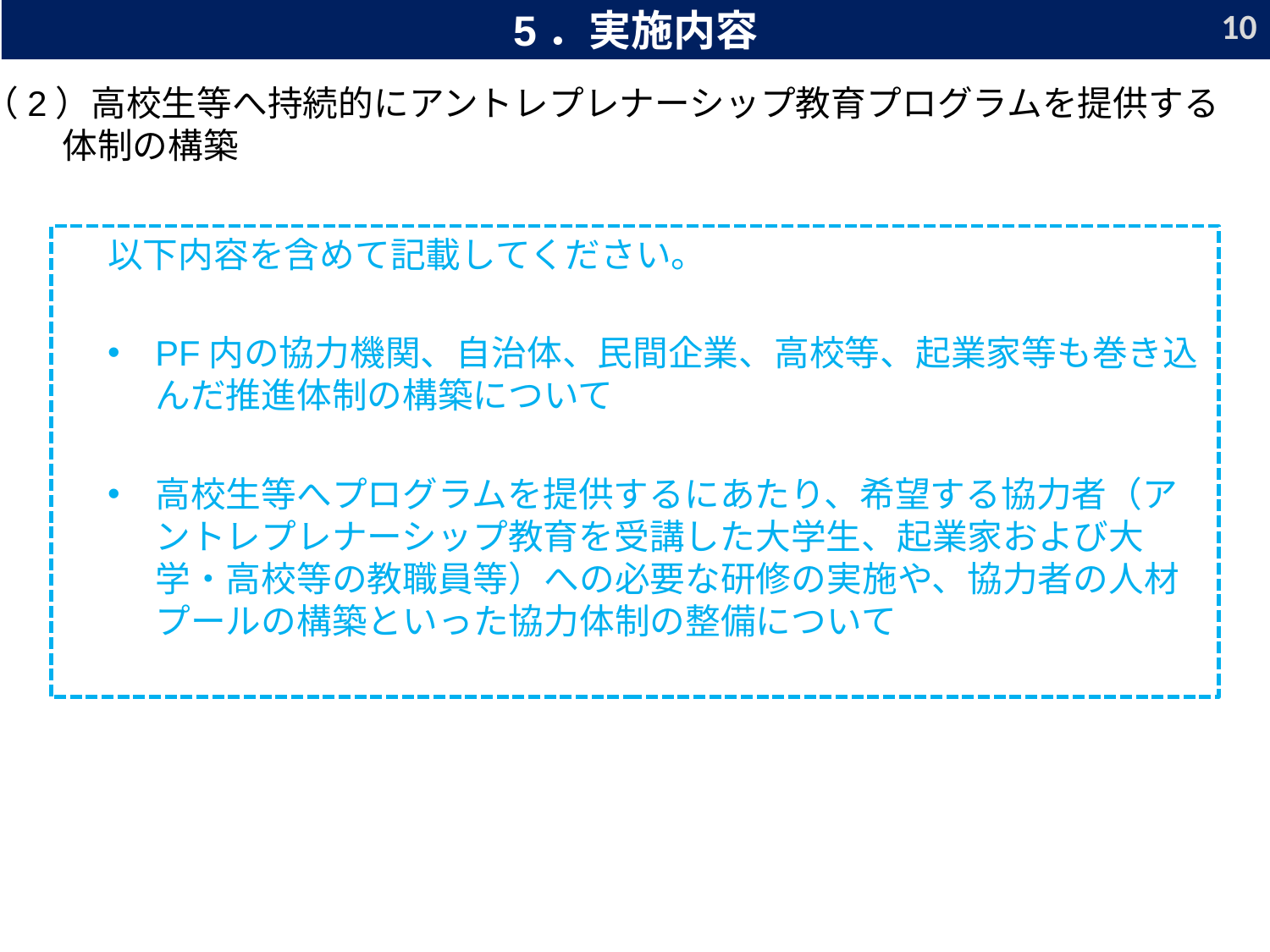

10
5．実施内容
（2）高校生等へ持続的にアントレプレナーシップ教育プログラムを提供する
　　 体制の構築
以下内容を含めて記載してください。

PF内の協力機関、自治体、民間企業、高校等、起業家等も巻き込んだ推進体制の構築について

高校生等へプログラムを提供するにあたり、希望する協力者（アントレプレナーシップ教育を受講した大学生、起業家および大学・高校等の教職員等）への必要な研修の実施や、協力者の人材プールの構築といった協力体制の整備について